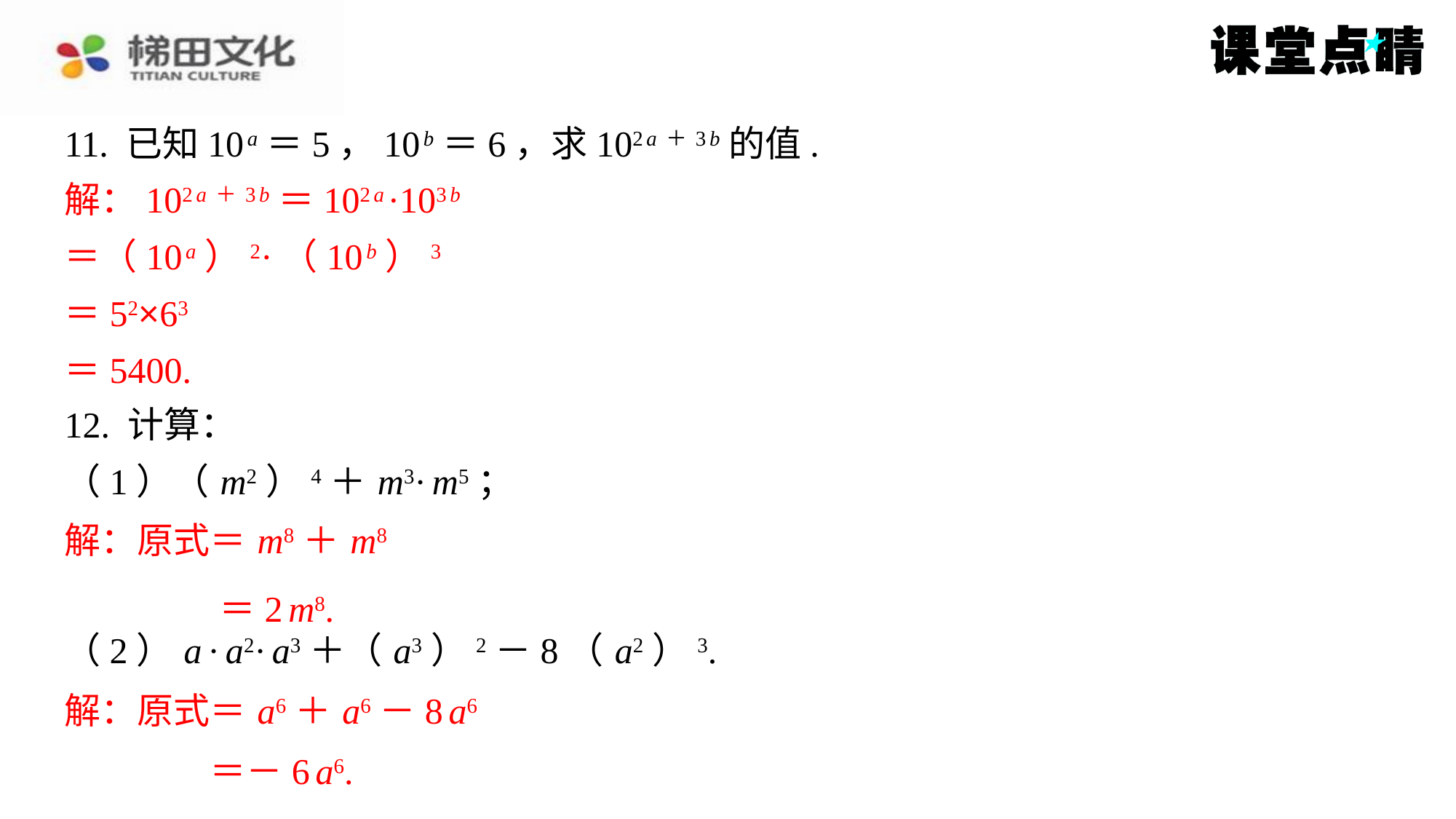

11. 已知10 a ＝5，10 b ＝6，求102 a＋3 b 的值.
解：102 a＋3 b ＝102 a ·103 b
＝（10 a ）2·（10 b ）3
＝52×63
＝5400.
12. 计算：
（1）（ m2）4＋ m3· m5；
解：原式＝ m8＋ m8
＝2 m8.
（2） a · a2· a3＋（ a3）2－8（ a2）3.
解：原式＝ a6＋ a6－8 a6
＝－6 a6.
解：102 a＋3 b ＝102 a ·103 b
＝（10 a ）2·（10 b ）3
＝52×63
＝5400.
解：原式＝ m8＋ m8
＝2 m8.
解：原式＝ a6＋ a6－8 a6
＝－6 a6.